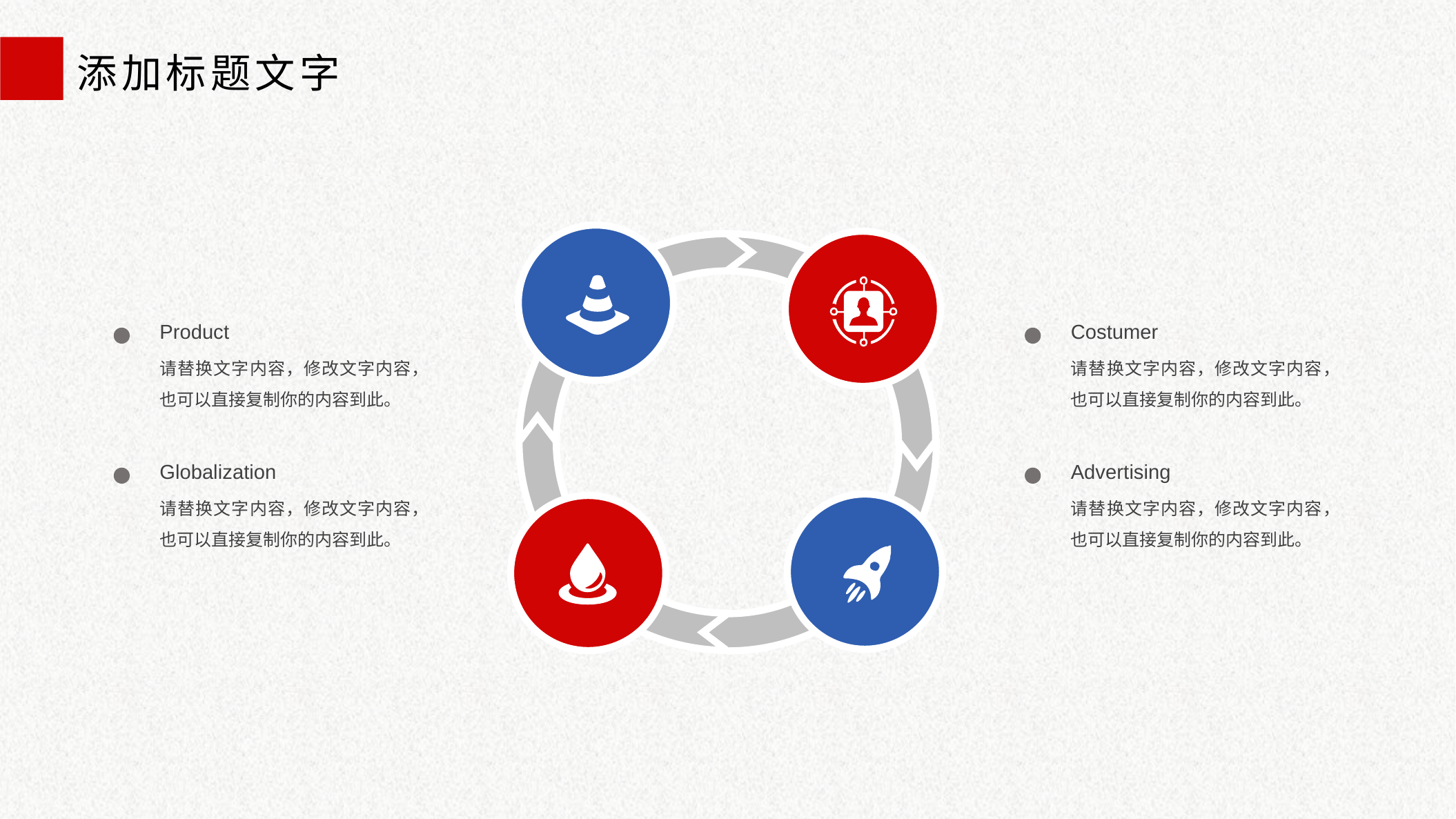

添加标题文字

Product
请替换文字内容，修改文字内容，也可以直接复制你的内容到此。

Costumer
请替换文字内容，修改文字内容，也可以直接复制你的内容到此。

Globalization
请替换文字内容，修改文字内容，也可以直接复制你的内容到此。

Advertising
请替换文字内容，修改文字内容，也可以直接复制你的内容到此。